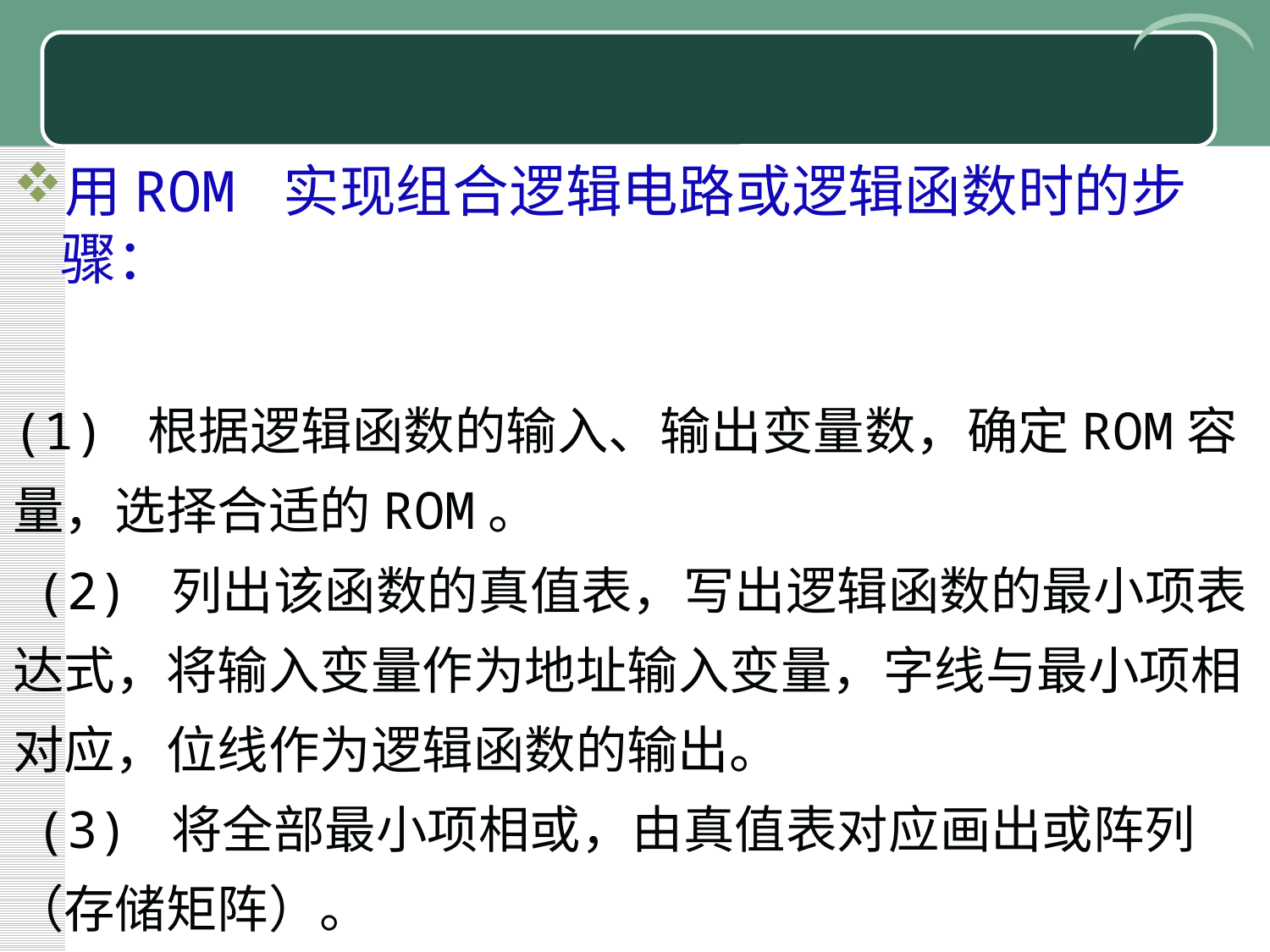

#
用ROM 实现组合逻辑电路或逻辑函数时的步骤：

(1) 根据逻辑函数的输入、输出变量数，确定ROM容量，选择合适的ROM。
 (2) 列出该函数的真值表，写出逻辑函数的最小项表达式，将输入变量作为地址输入变量，字线与最小项相对应，位线作为逻辑函数的输出。
 (3) 将全部最小项相或，由真值表对应画出或阵列（存储矩阵）。